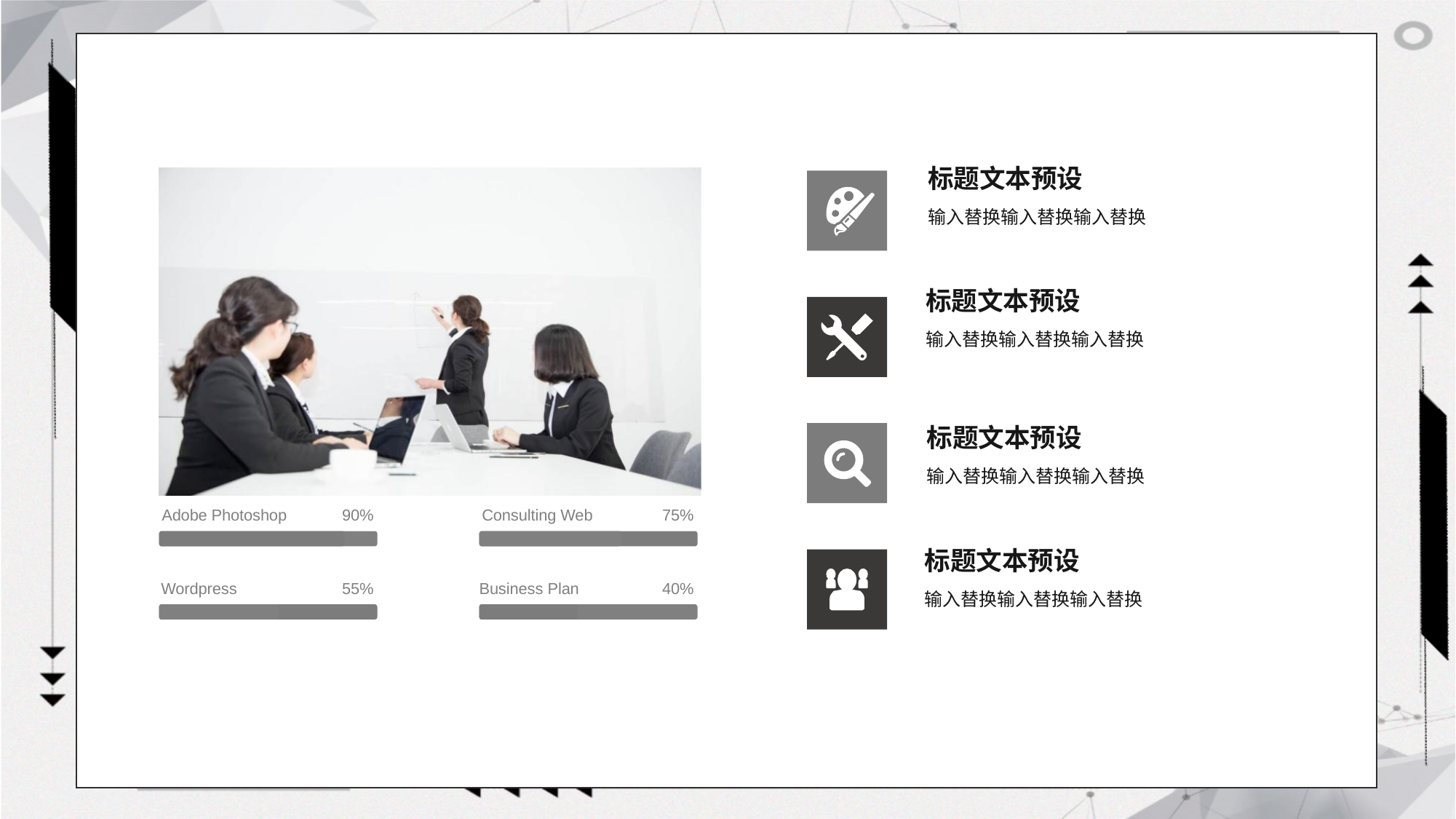

#
标题文本预设

输入替换输入替换输入替换
标题文本预设

输入替换输入替换输入替换
标题文本预设

输入替换输入替换输入替换
Adobe Photoshop
90%
Consulting Web
75%

标题文本预设

Wordpress
55%
Business Plan
40%
输入替换输入替换输入替换